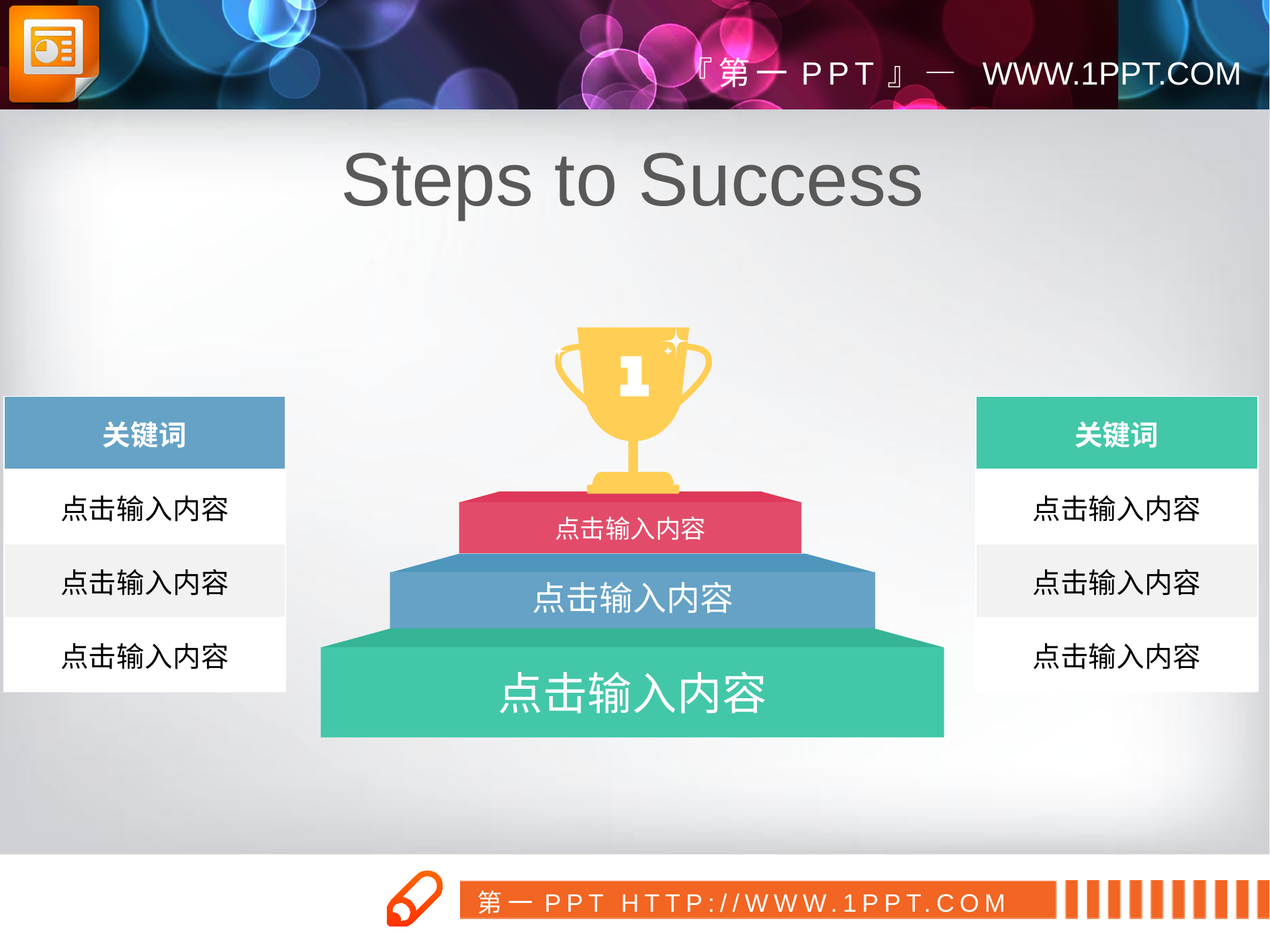

Steps to Success

点击输入内容

点击输入内容

点击输入内容
| 关键词 |
| --- |
| 点击输入内容 |
| 点击输入内容 |
| 点击输入内容 |
| 关键词 |
| --- |
| 点击输入内容 |
| 点击输入内容 |
| 点击输入内容 |